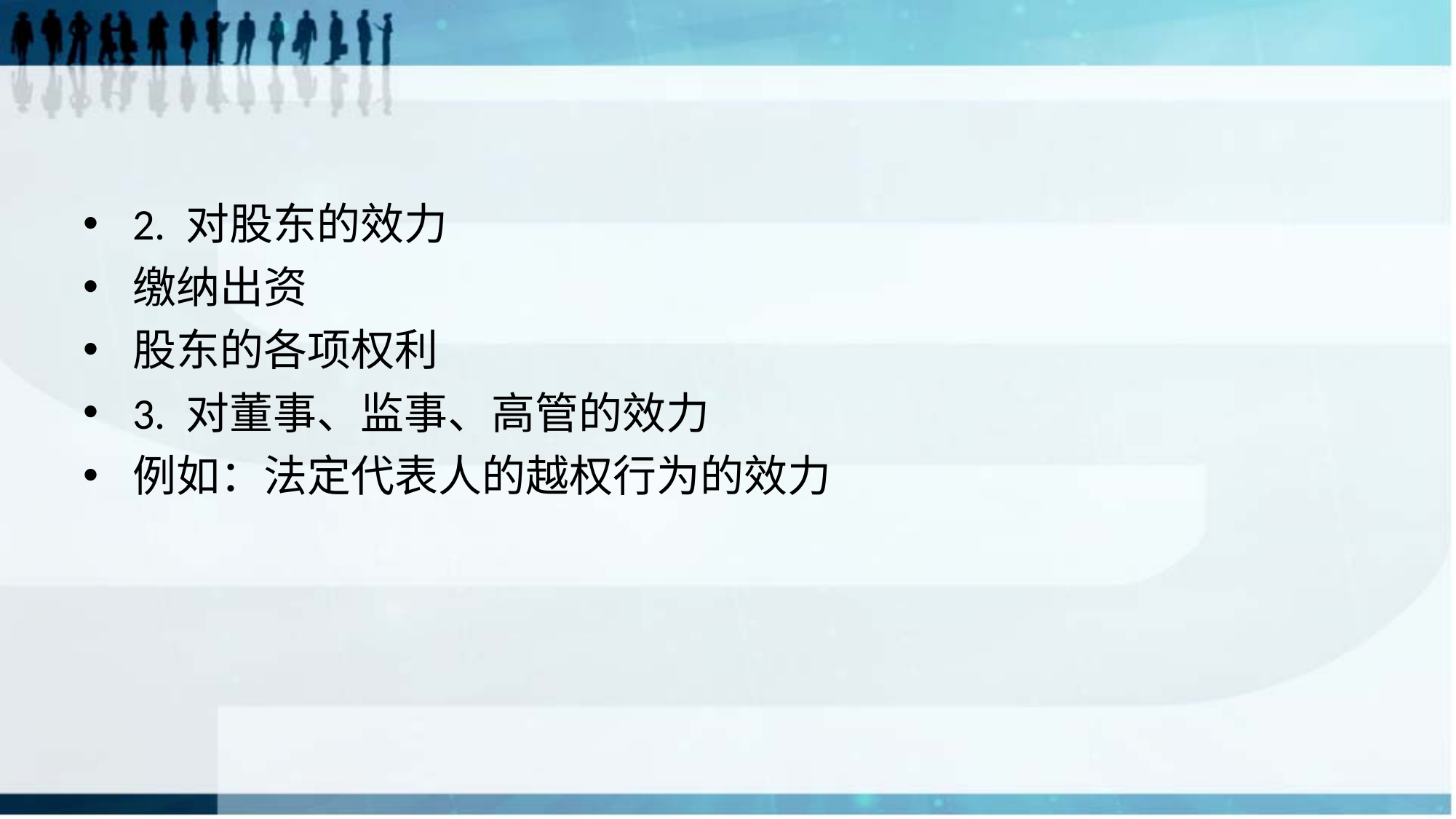

#
2. 对股东的效力
缴纳出资
股东的各项权利
3. 对董事、监事、高管的效力
例如：法定代表人的越权行为的效力